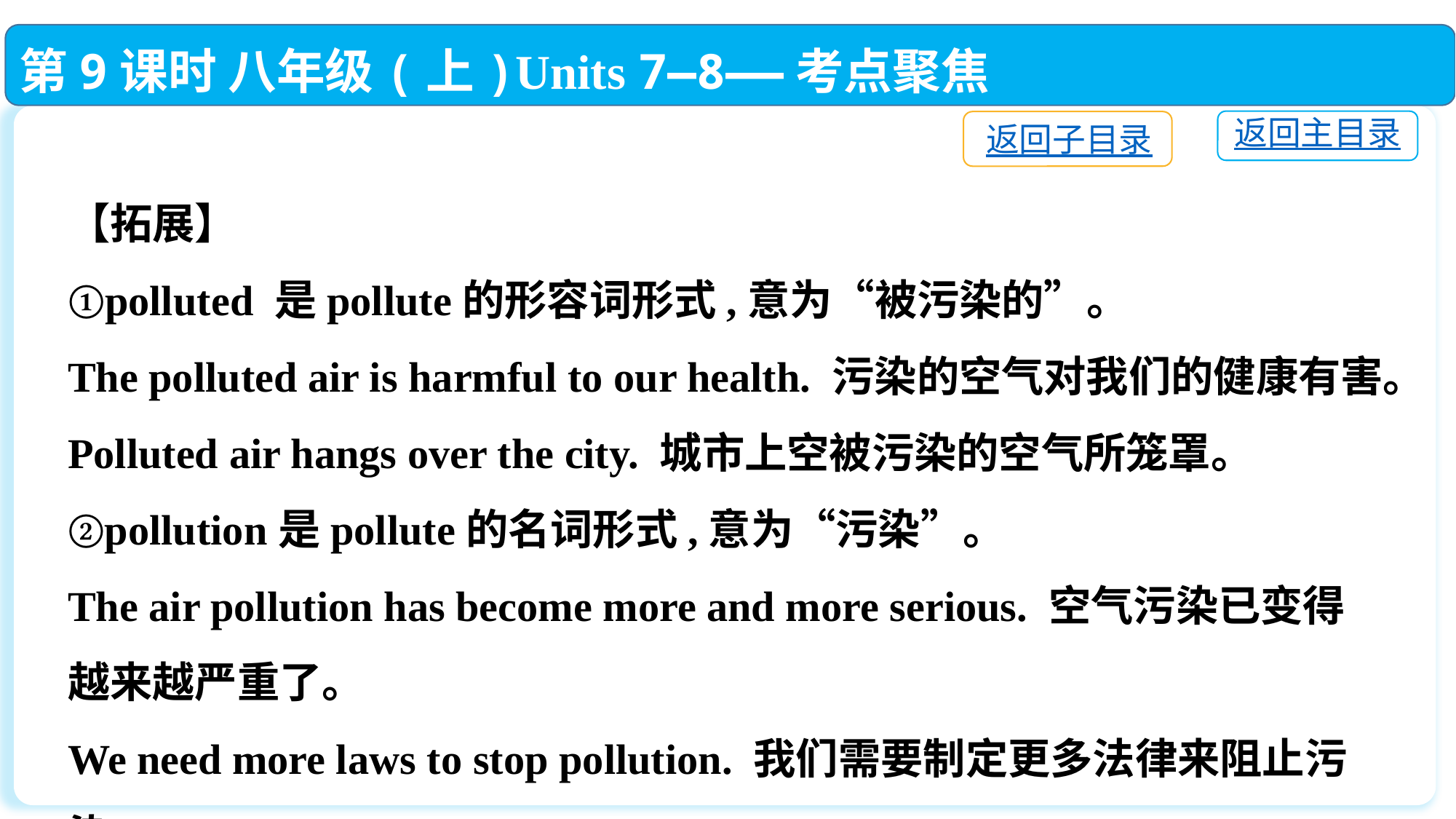

第9课时 八年级(上)Units 7—8——考点聚焦

返回主目录

返回子目录
【拓展】
①polluted 是pollute的形容词形式,意为“被污染的”。
The polluted air is harmful to our health. 污染的空气对我们的健康有害。
Polluted air hangs over the city. 城市上空被污染的空气所笼罩。
②pollution是pollute的名词形式,意为“污染”。
The air pollution has become more and more serious. 空气污染已变得越来越严重了。
We need more laws to stop pollution. 我们需要制定更多法律来阻止污染。